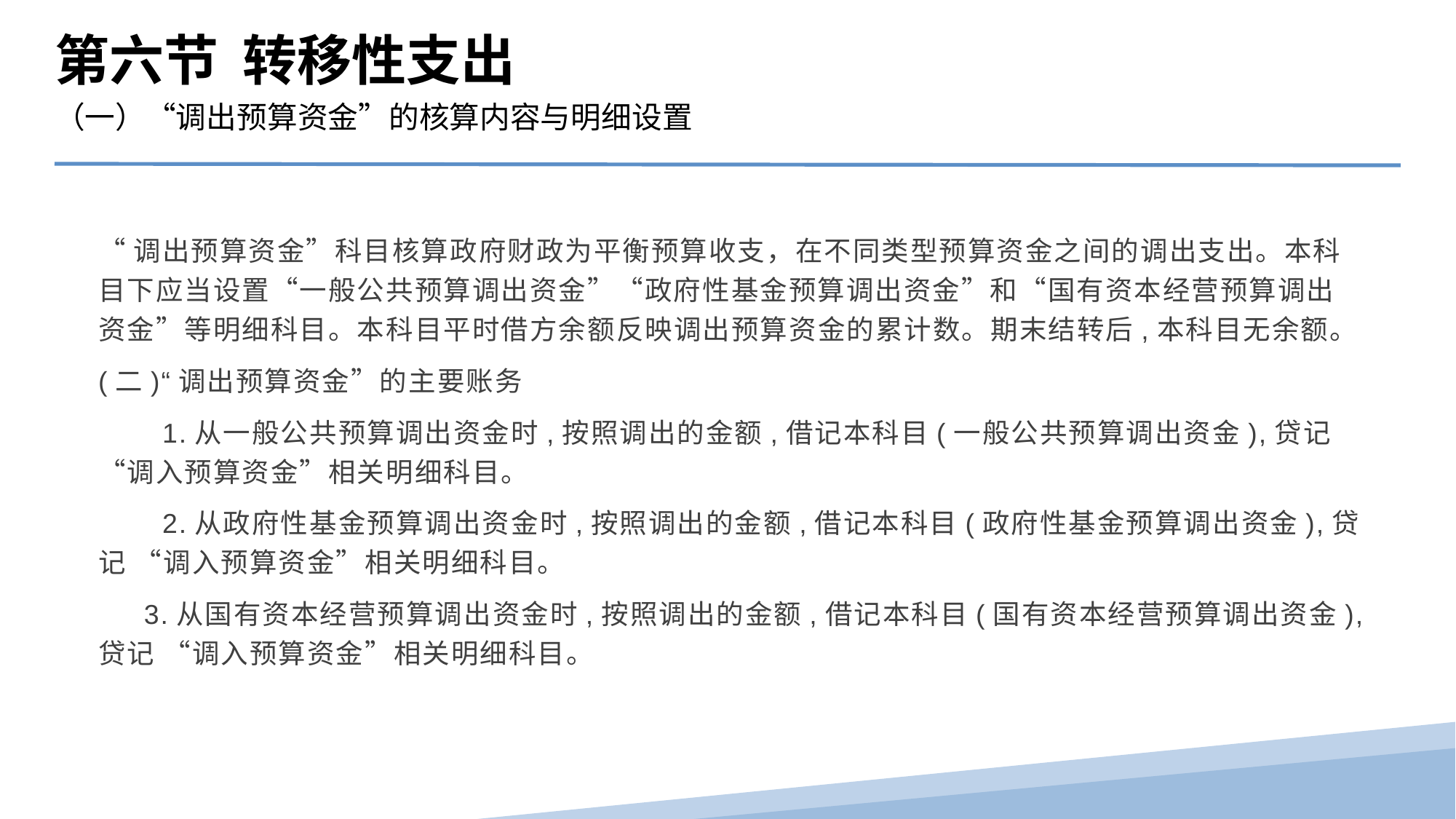

第六节  转移性支出
（一）“调出预算资金”的核算内容与明细设置
“调出预算资金”科目核算政府财政为平衡预算收支，在不同类型预算资金之间的调出支出。本科目下应当设置“一般公共预算调出资金”“政府性基金预算调出资金”和“国有资本经营预算调出资金”等明细科目。本科目平时借方余额反映调出预算资金的累计数。期末结转后,本科目无余额。
(二)“调出预算资金”的主要账务
　　1.从一般公共预算调出资金时,按照调出的金额,借记本科目(一般公共预算调出资金),贷记 “调入预算资金”相关明细科目。
　　2.从政府性基金预算调出资金时,按照调出的金额,借记本科目(政府性基金预算调出资金),贷记 “调入预算资金”相关明细科目。
     3.从国有资本经营预算调出资金时,按照调出的金额,借记本科目(国有资本经营预算调出资金),贷记 “调入预算资金”相关明细科目。